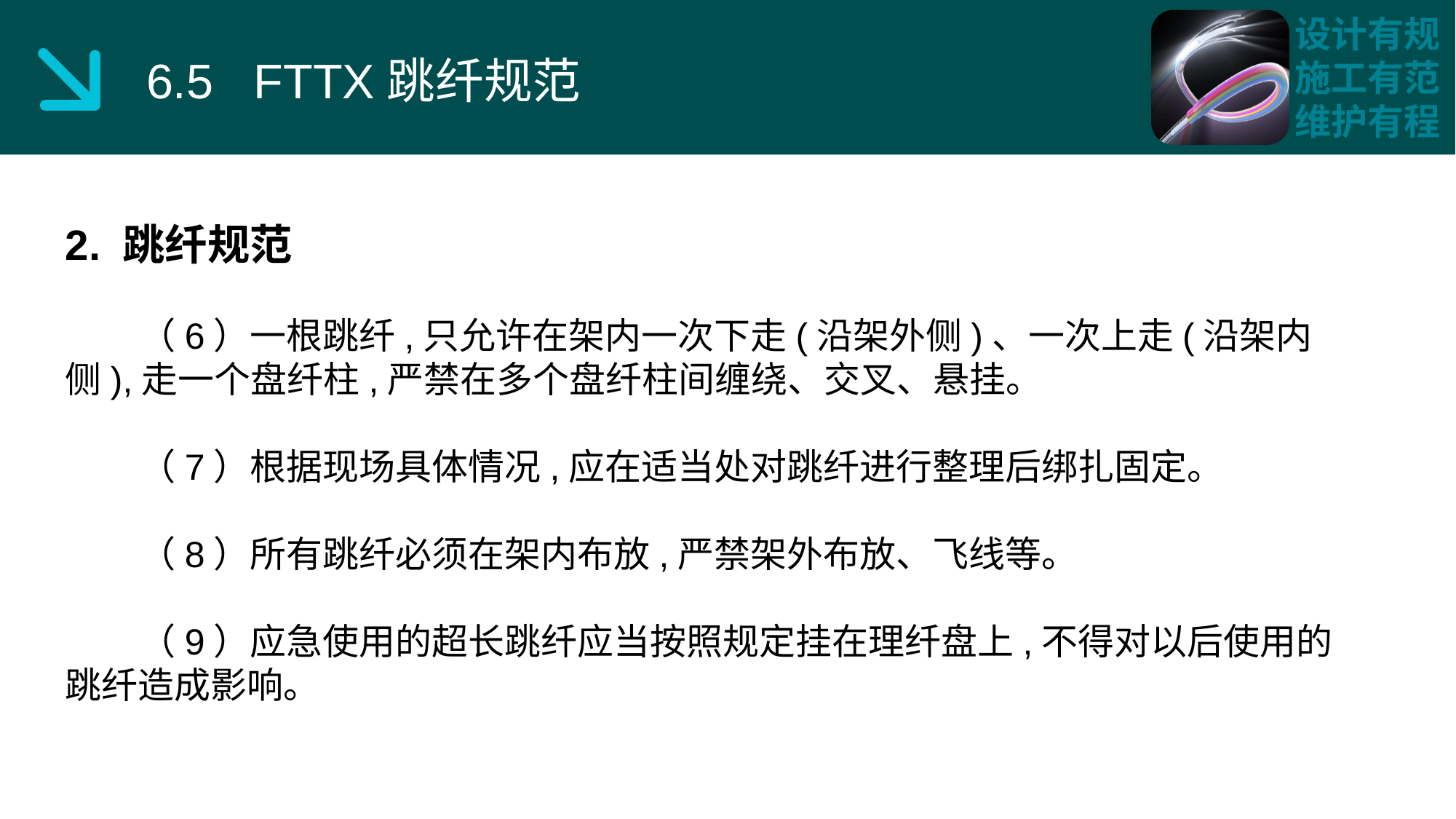

6.5   FTTX跳纤规范

2. 跳纤规范

        （6）一根跳纤,只允许在架内一次下走(沿架外侧)、一次上走(沿架内侧),走一个盘纤柱,严禁在多个盘纤柱间缠绕、交叉、悬挂。

        （7）根据现场具体情况,应在适当处对跳纤进行整理后绑扎固定。

        （8）所有跳纤必须在架内布放,严禁架外布放、飞线等。

        （9）应急使用的超长跳纤应当按照规定挂在理纤盘上,不得对以后使用的跳纤造成影响。